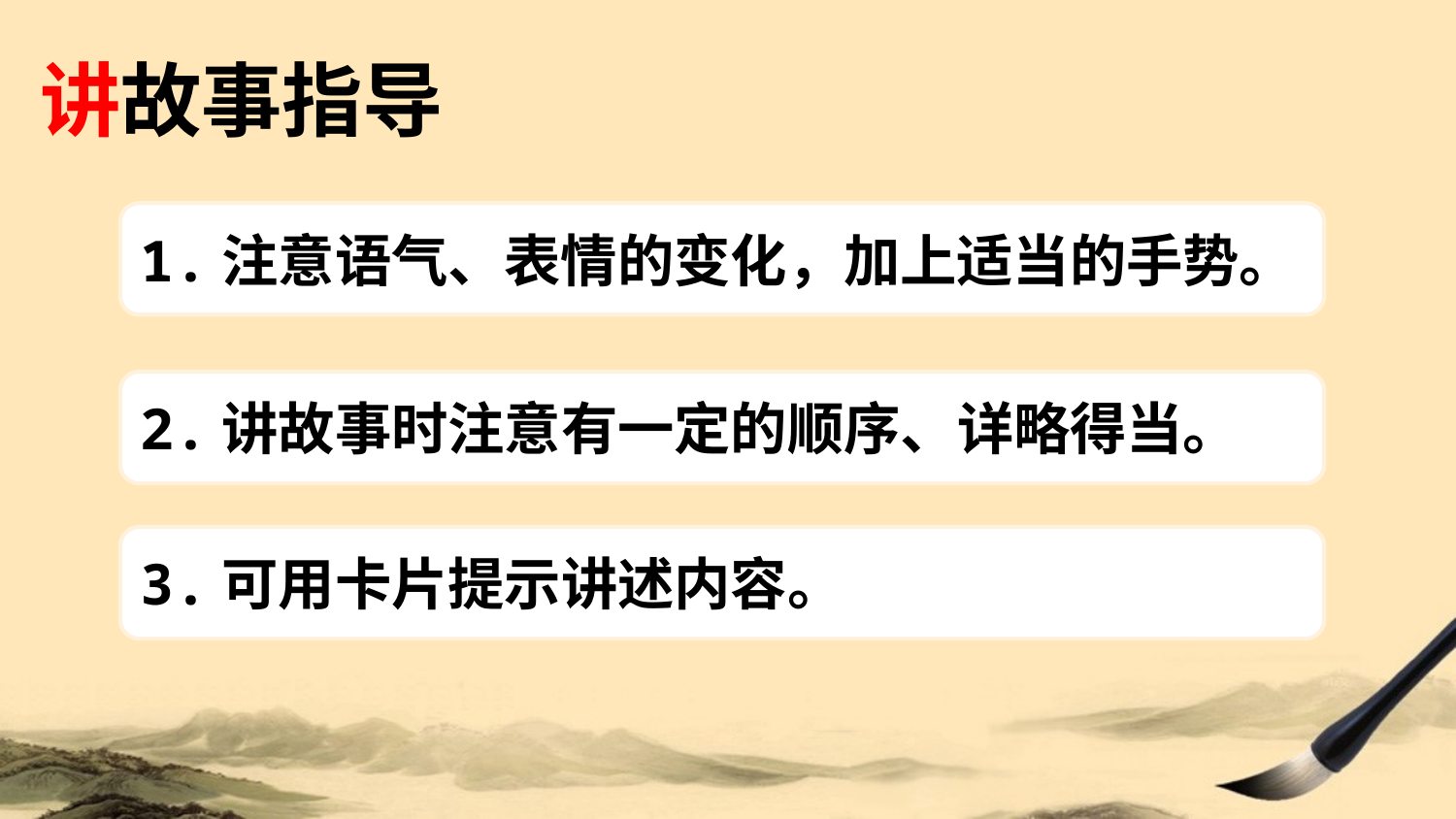

讲故事指导
1.注意语气、表情的变化，加上适当的手势。
2.讲故事时注意有一定的顺序、详略得当。
3.可用卡片提示讲述内容。